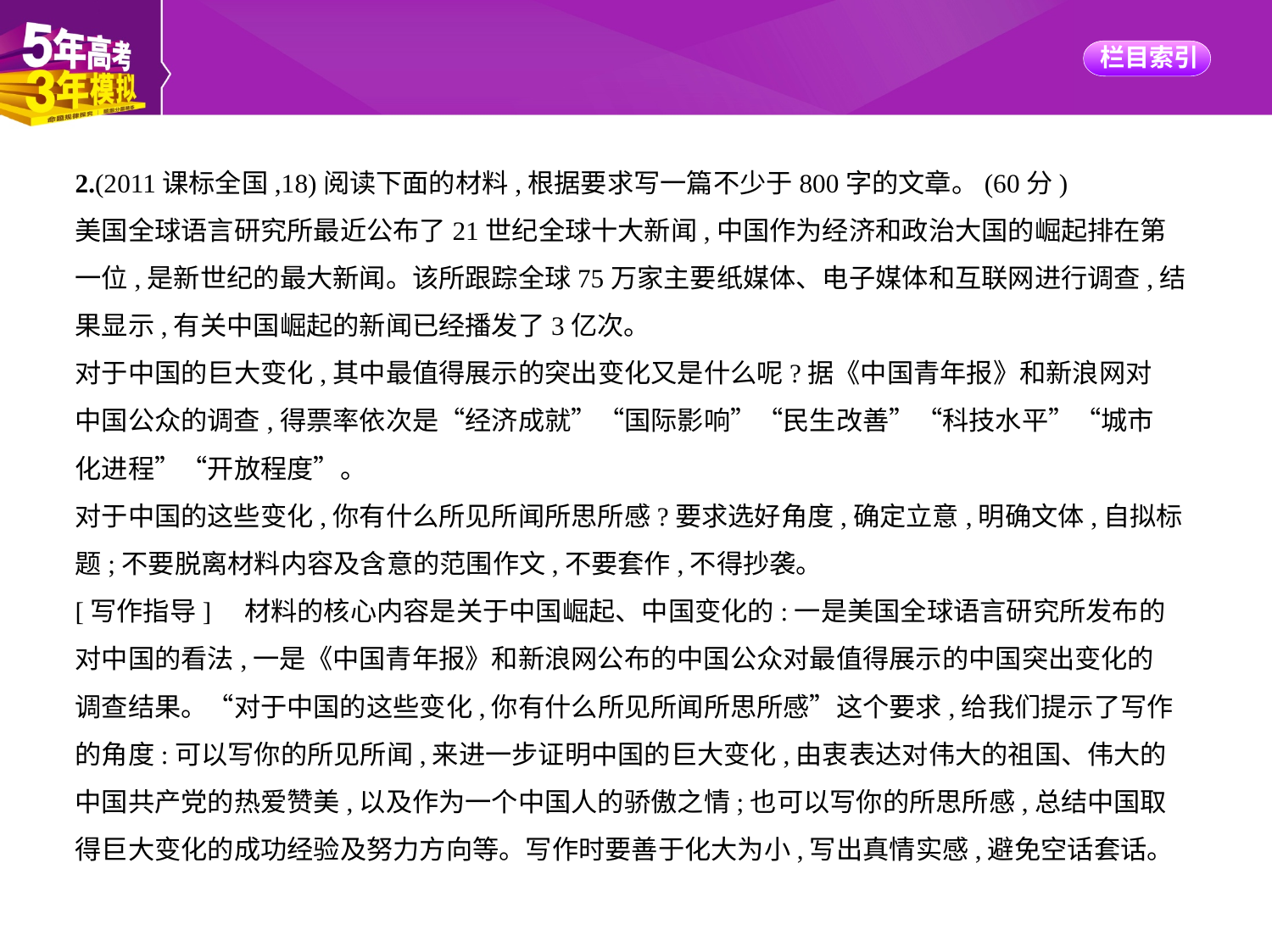

2.(2011课标全国,18)阅读下面的材料,根据要求写一篇不少于800字的文章。(60分)
美国全球语言研究所最近公布了21世纪全球十大新闻,中国作为经济和政治大国的崛起排在第
一位,是新世纪的最大新闻。该所跟踪全球75万家主要纸媒体、电子媒体和互联网进行调查,结
果显示,有关中国崛起的新闻已经播发了3亿次。
对于中国的巨大变化,其中最值得展示的突出变化又是什么呢?据《中国青年报》和新浪网对
中国公众的调查,得票率依次是“经济成就”“国际影响”“民生改善”“科技水平”“城市
化进程”“开放程度”。
对于中国的这些变化,你有什么所见所闻所思所感?要求选好角度,确定立意,明确文体,自拟标
题;不要脱离材料内容及含意的范围作文,不要套作,不得抄袭。
[写作指导]　材料的核心内容是关于中国崛起、中国变化的:一是美国全球语言研究所发布的
对中国的看法,一是《中国青年报》和新浪网公布的中国公众对最值得展示的中国突出变化的
调查结果。“对于中国的这些变化,你有什么所见所闻所思所感”这个要求,给我们提示了写作
的角度:可以写你的所见所闻,来进一步证明中国的巨大变化,由衷表达对伟大的祖国、伟大的
中国共产党的热爱赞美,以及作为一个中国人的骄傲之情;也可以写你的所思所感,总结中国取
得巨大变化的成功经验及努力方向等。写作时要善于化大为小,写出真情实感,避免空话套话。